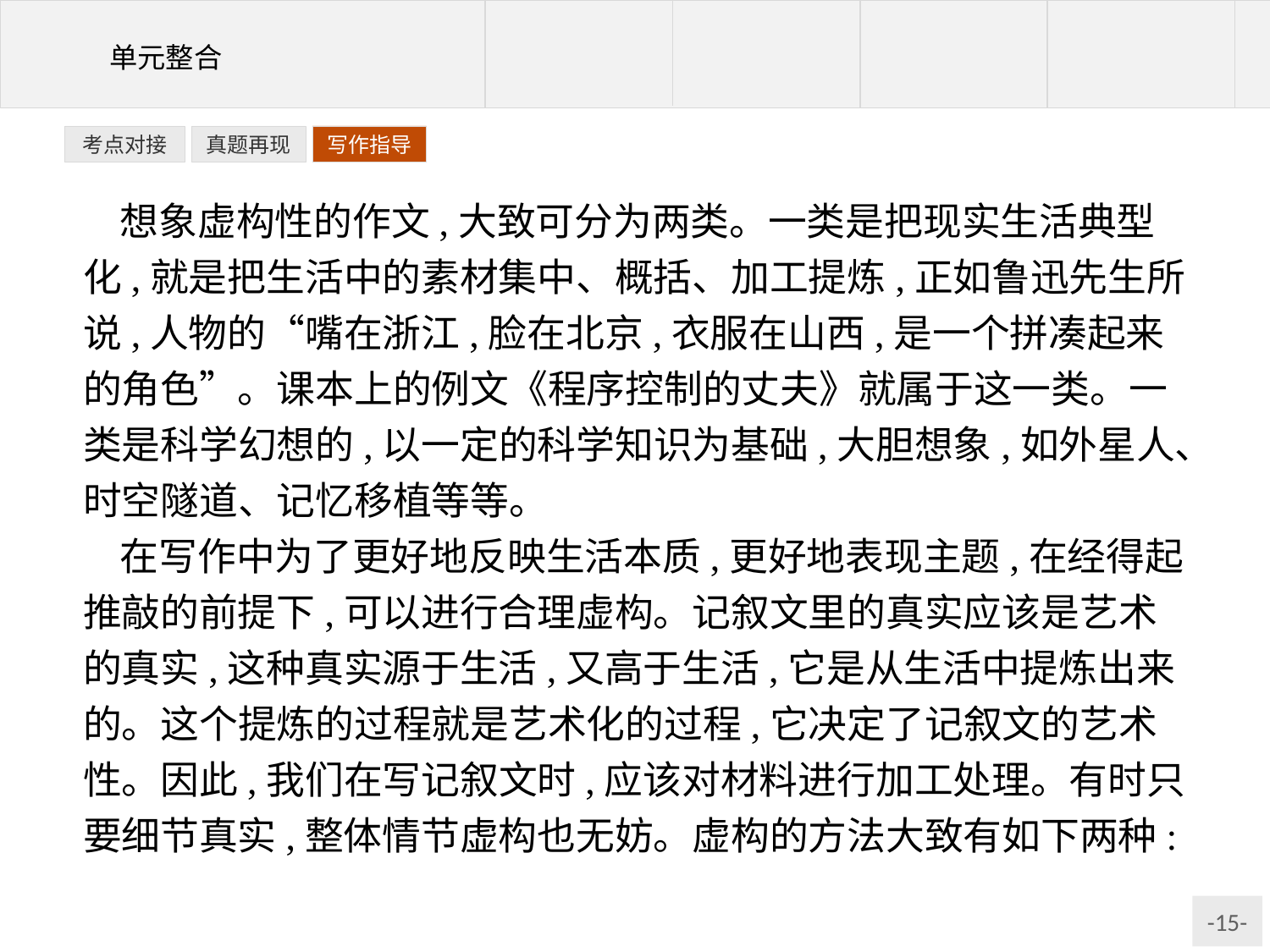

写作指导
考点对接
真题再现
想象虚构性的作文,大致可分为两类。一类是把现实生活典型化,就是把生活中的素材集中、概括、加工提炼,正如鲁迅先生所说,人物的“嘴在浙江,脸在北京,衣服在山西,是一个拼凑起来的角色”。课本上的例文《程序控制的丈夫》就属于这一类。一类是科学幻想的,以一定的科学知识为基础,大胆想象,如外星人、时空隧道、记忆移植等等。
在写作中为了更好地反映生活本质,更好地表现主题,在经得起推敲的前提下,可以进行合理虚构。记叙文里的真实应该是艺术的真实,这种真实源于生活,又高于生活,它是从生活中提炼出来的。这个提炼的过程就是艺术化的过程,它决定了记叙文的艺术性。因此,我们在写记叙文时,应该对材料进行加工处理。有时只要细节真实,整体情节虚构也无妨。虚构的方法大致有如下两种: